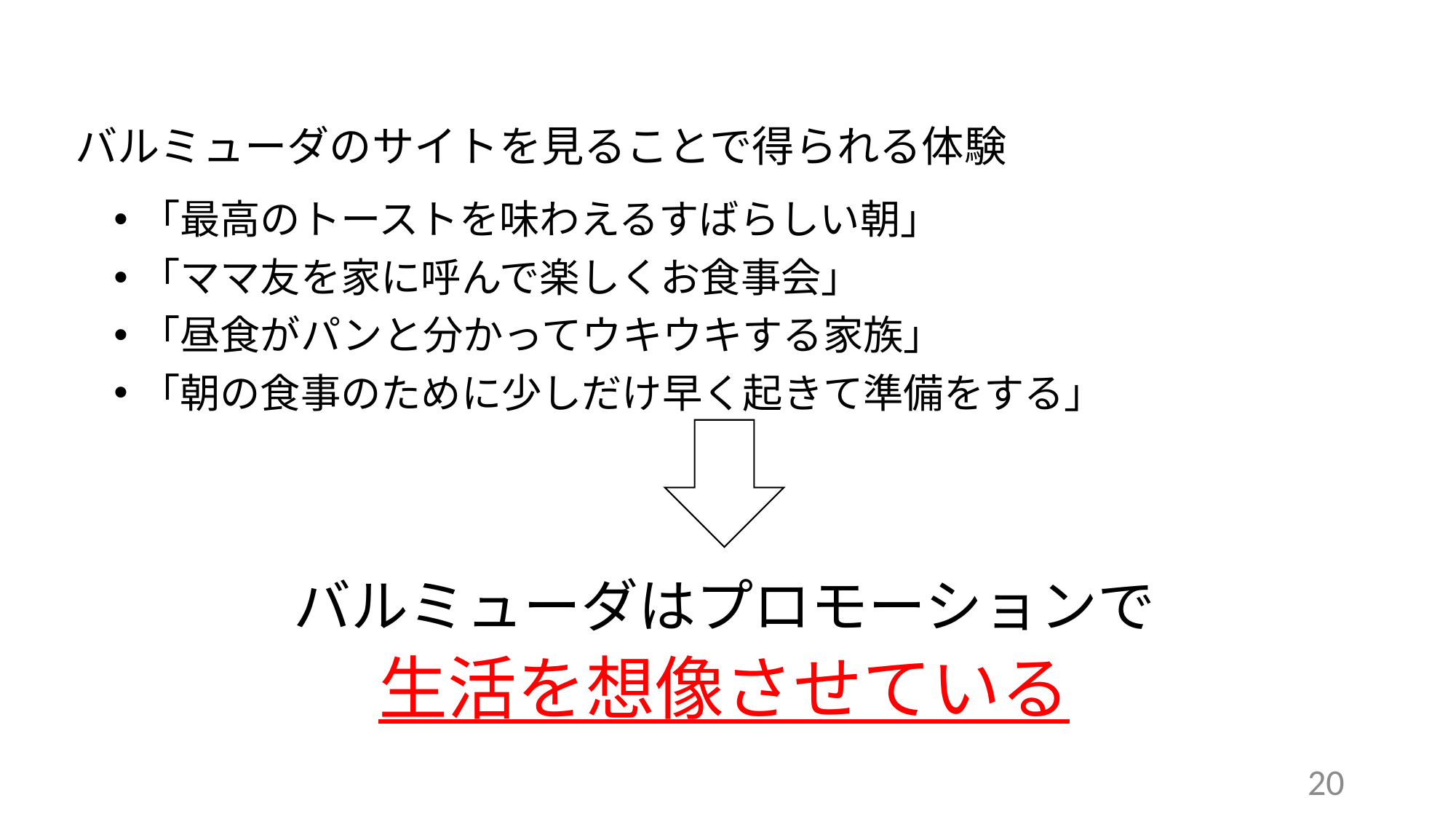

バルミューダのサイトを見ることで得られる体験
「最高のトーストを味わえるすばらしい朝」
「ママ友を家に呼んで楽しくお食事会」
「昼食がパンと分かってウキウキする家族」
「朝の食事のために少しだけ早く起きて準備をする」

バルミューダはプロモーションで
生活を想像させている

20